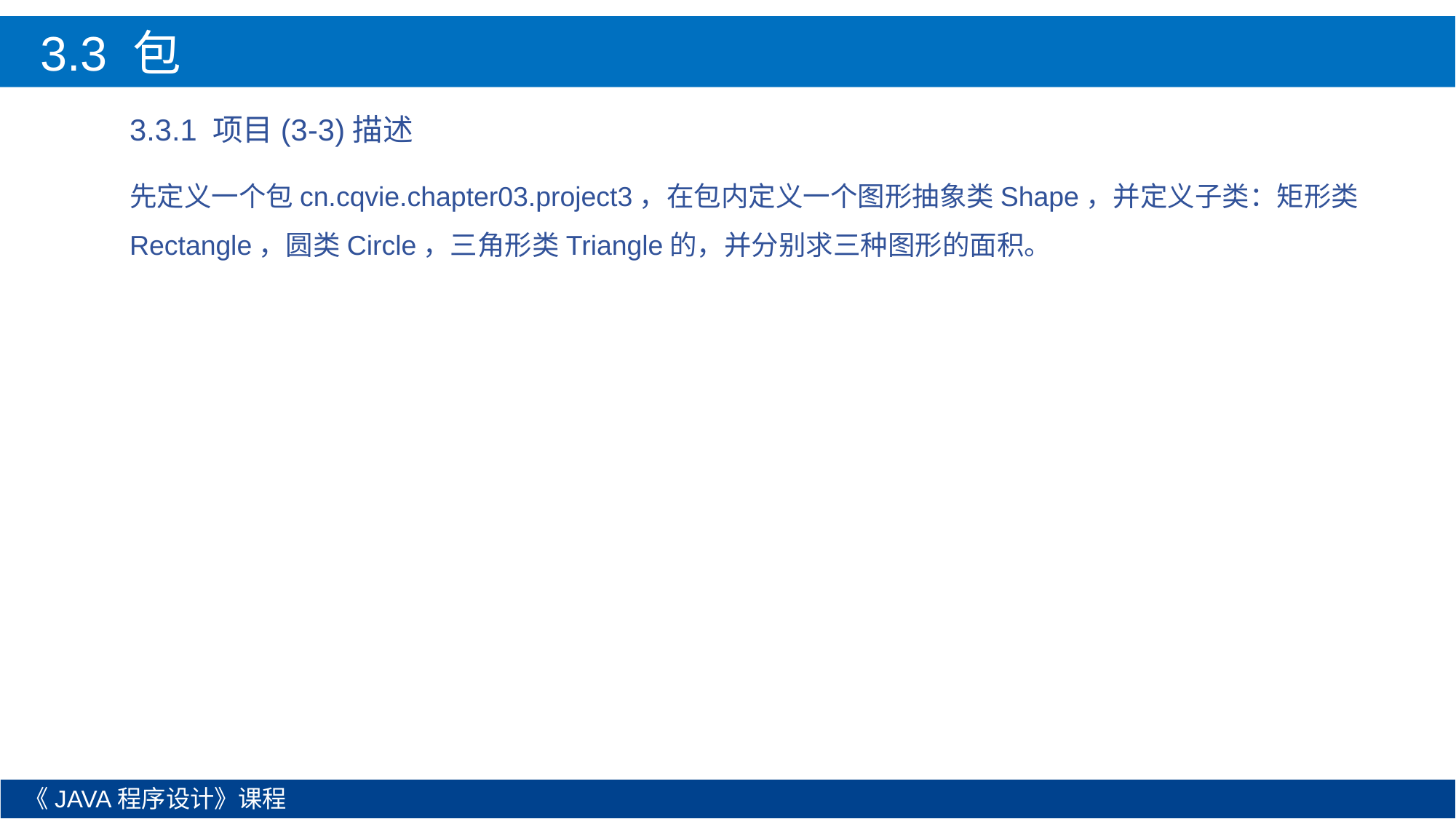

3.3 包
3.3.1 项目(3-3)描述
先定义一个包cn.cqvie.chapter03.project3，在包内定义一个图形抽象类Shape，并定义子类：矩形类Rectangle，圆类Circle，三角形类Triangle的，并分别求三种图形的面积。
《JAVA程序设计》课程